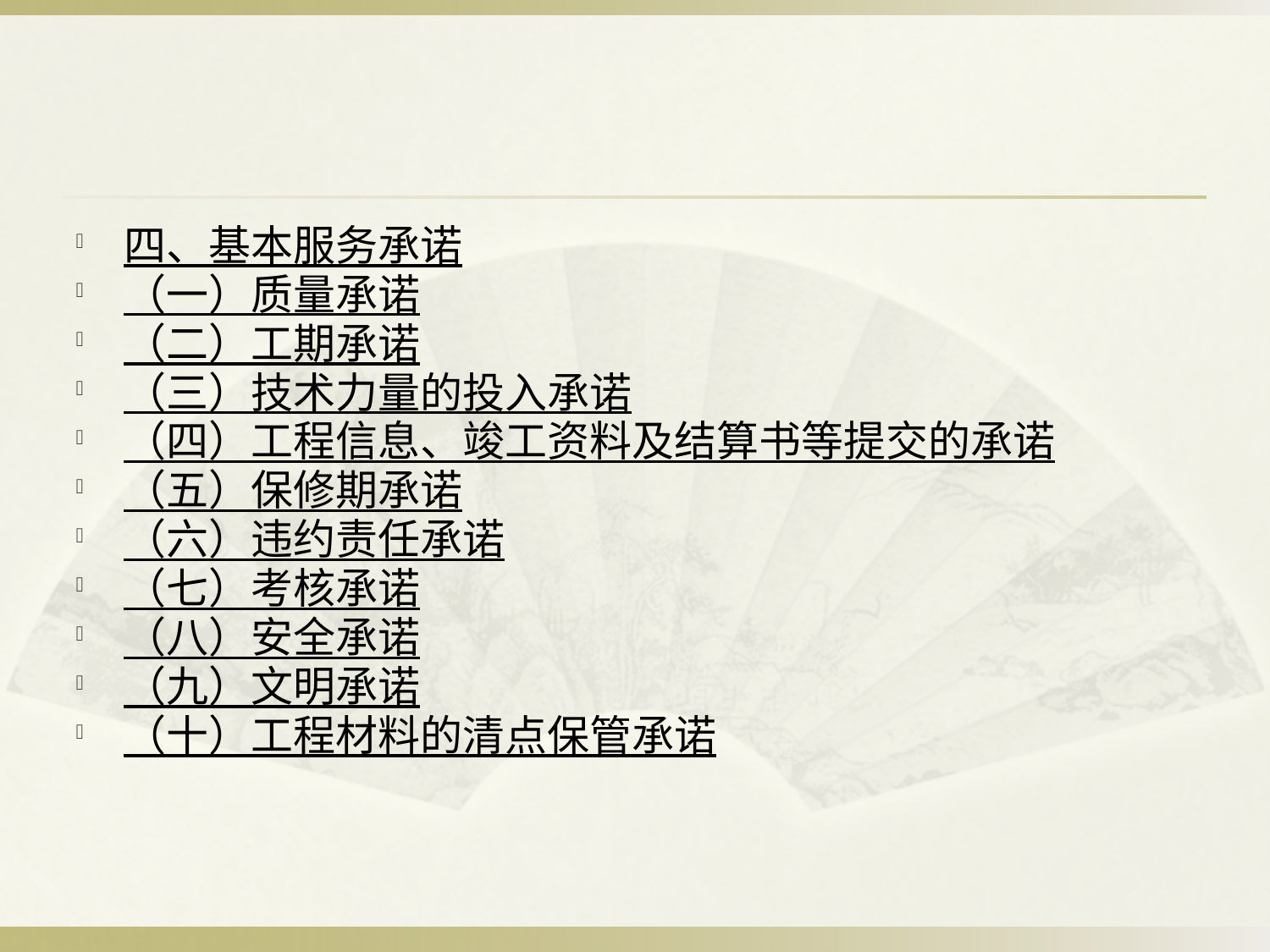

#
四、基本服务承诺
（一）质量承诺
（二）工期承诺
（三）技术力量的投入承诺
（四）工程信息、竣工资料及结算书等提交的承诺
（五）保修期承诺
（六）违约责任承诺
（七）考核承诺
（八）安全承诺
（九）文明承诺
（十）工程材料的清点保管承诺